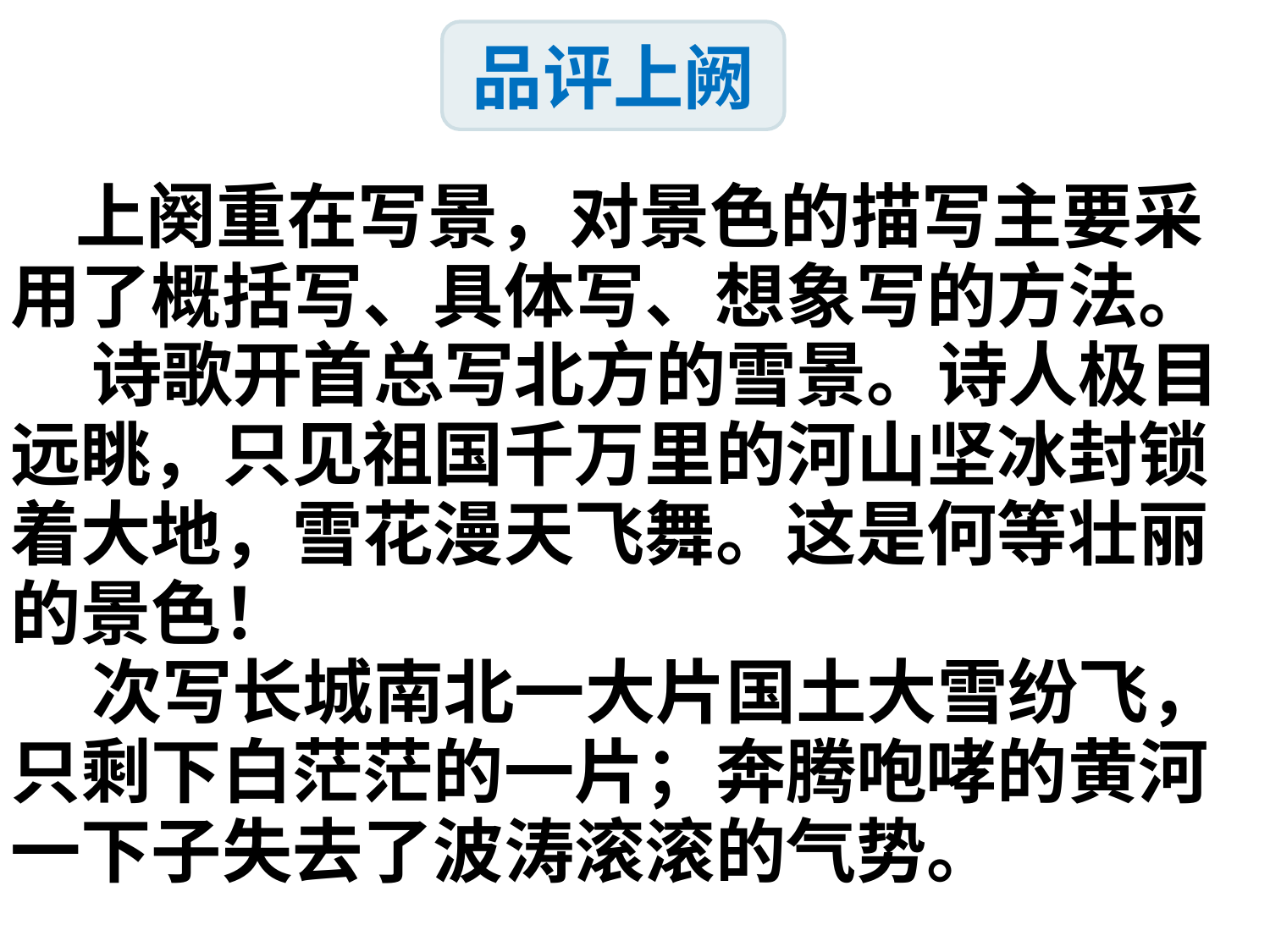

品评上阙
    上阕重在写景，对景色的描写主要采用了概括写、具体写、想象写的方法。
    诗歌开首总写北方的雪景。诗人极目远眺，只见祖国千万里的河山坚冰封锁着大地，雪花漫天飞舞。这是何等壮丽的景色！
    次写长城南北一大片国土大雪纷飞，只剩下白茫茫的一片；奔腾咆哮的黄河一下子失去了波涛滚滚的气势。